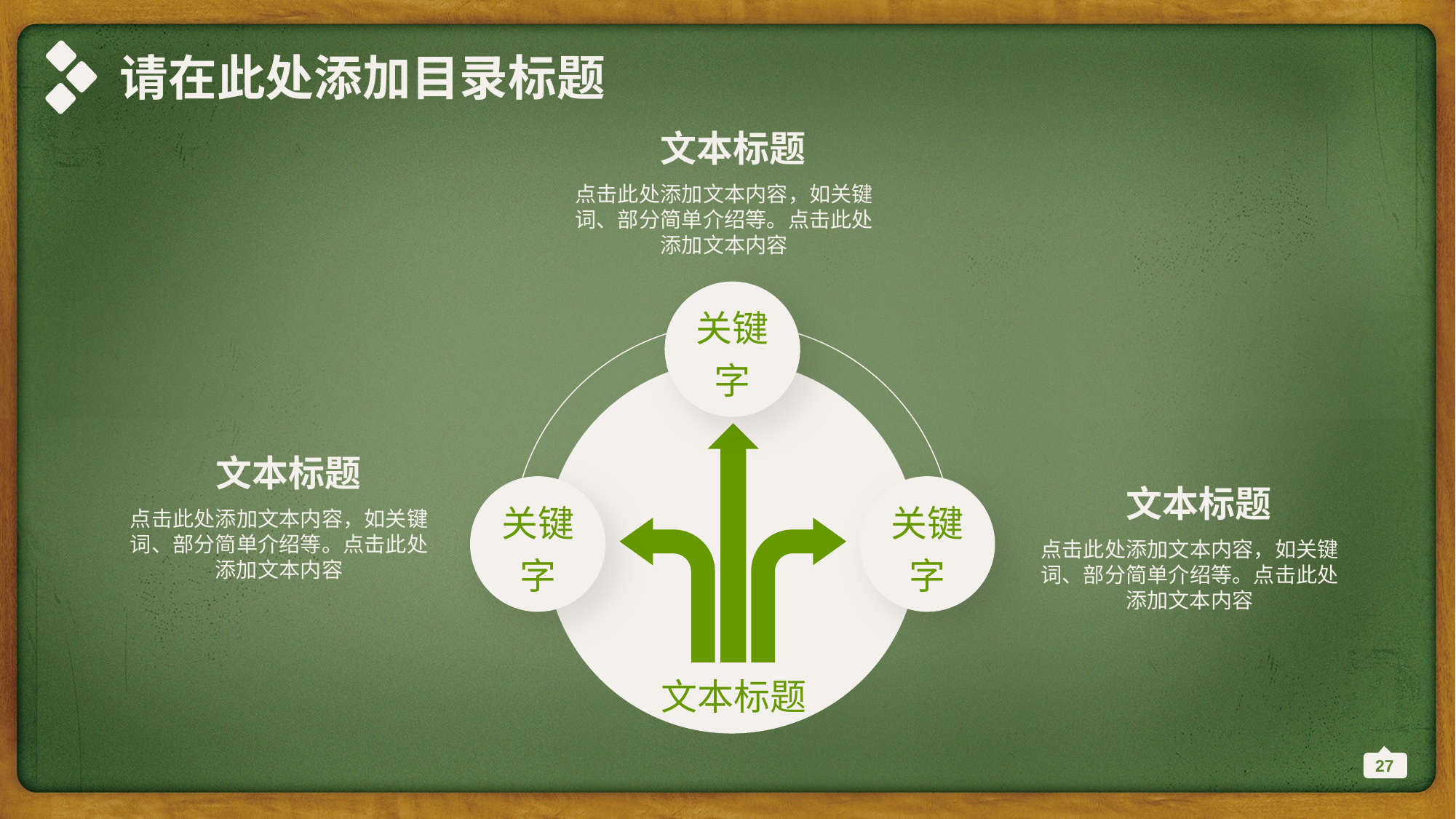

请在此处添加目录标题

文本标题
点击此处添加文本内容，如关键词、部分简单介绍等。点击此处添加文本内容
关键字

文本标题
文本标题
关键字
关键字
点击此处添加文本内容，如关键词、部分简单介绍等。点击此处添加文本内容

点击此处添加文本内容，如关键词、部分简单介绍等。点击此处添加文本内容
文本标题